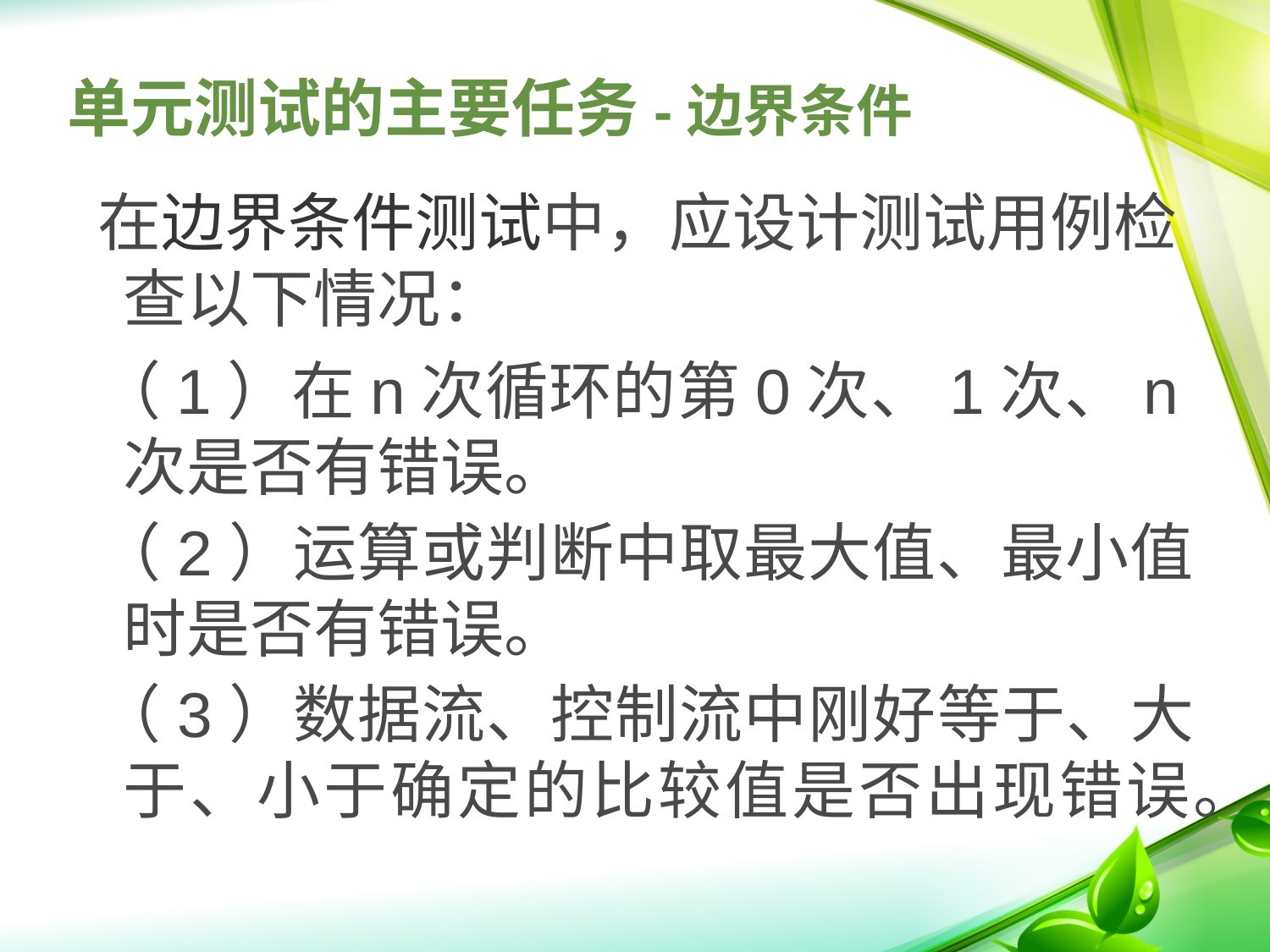

# 单元测试的主要任务-边界条件
在边界条件测试中，应设计测试用例检查以下情况：
（1）在n次循环的第0次、1次、n次是否有错误。
（2）运算或判断中取最大值、最小值时是否有错误。
（3）数据流、控制流中刚好等于、大于、小于确定的比较值是否出现错误。